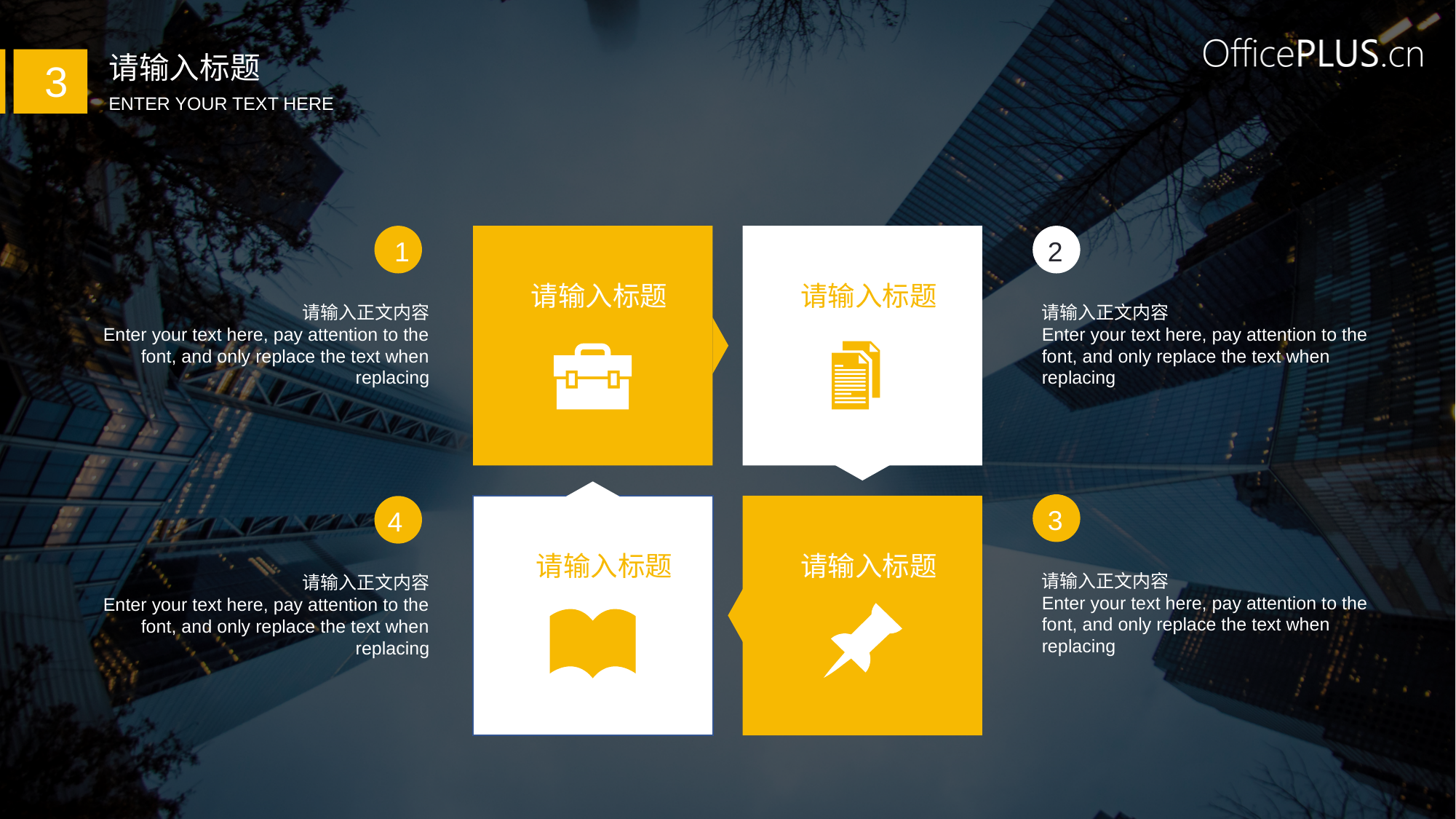

请输入标题

3
Enter your text here

1
请输入正文内容
Enter your text here, pay attention to the font, and only replace the text when replacing

2
请输入正文内容
Enter your text here, pay attention to the font, and only replace the text when replacing
 请输入标题

 请输入标题

3
请输入正文内容
Enter your text here, pay attention to the font, and only replace the text when replacing

4
请输入正文内容
Enter your text here, pay attention to the font, and only replace the text when replacing
 请输入标题

 请输入标题